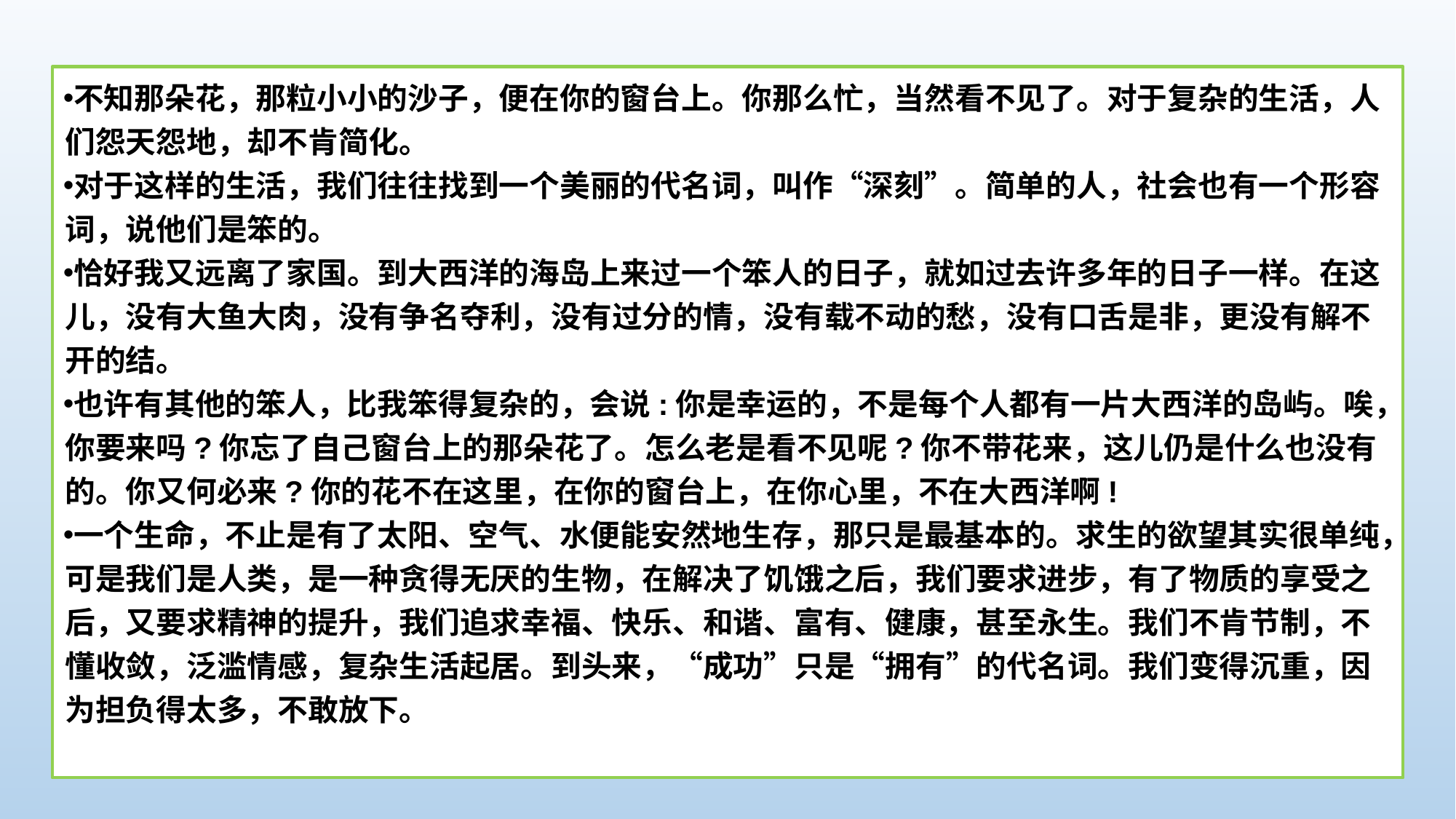

不知那朵花，那粒小小的沙子，便在你的窗台上。你那么忙，当然看不见了。对于复杂的生活，人们怨天怨地，却不肯简化。
对于这样的生活，我们往往找到一个美丽的代名词，叫作“深刻”。简单的人，社会也有一个形容词，说他们是笨的。
恰好我又远离了家国。到大西洋的海岛上来过一个笨人的日子，就如过去许多年的日子一样。在这儿，没有大鱼大肉，没有争名夺利，没有过分的情，没有载不动的愁，没有口舌是非，更没有解不开的结。
也许有其他的笨人，比我笨得复杂的，会说:你是幸运的，不是每个人都有一片大西洋的岛屿。唉，你要来吗?你忘了自己窗台上的那朵花了。怎么老是看不见呢?你不带花来，这儿仍是什么也没有的。你又何必来?你的花不在这里，在你的窗台上，在你心里，不在大西洋啊!
一个生命，不止是有了太阳、空气、水便能安然地生存，那只是最基本的。求生的欲望其实很单纯，可是我们是人类，是一种贪得无厌的生物，在解决了饥饿之后，我们要求进步，有了物质的享受之后，又要求精神的提升，我们追求幸福、快乐、和谐、富有、健康，甚至永生。我们不肯节制，不懂收敛，泛滥情感，复杂生活起居。到头来，“成功”只是“拥有”的代名词。我们变得沉重，因为担负得太多，不敢放下。